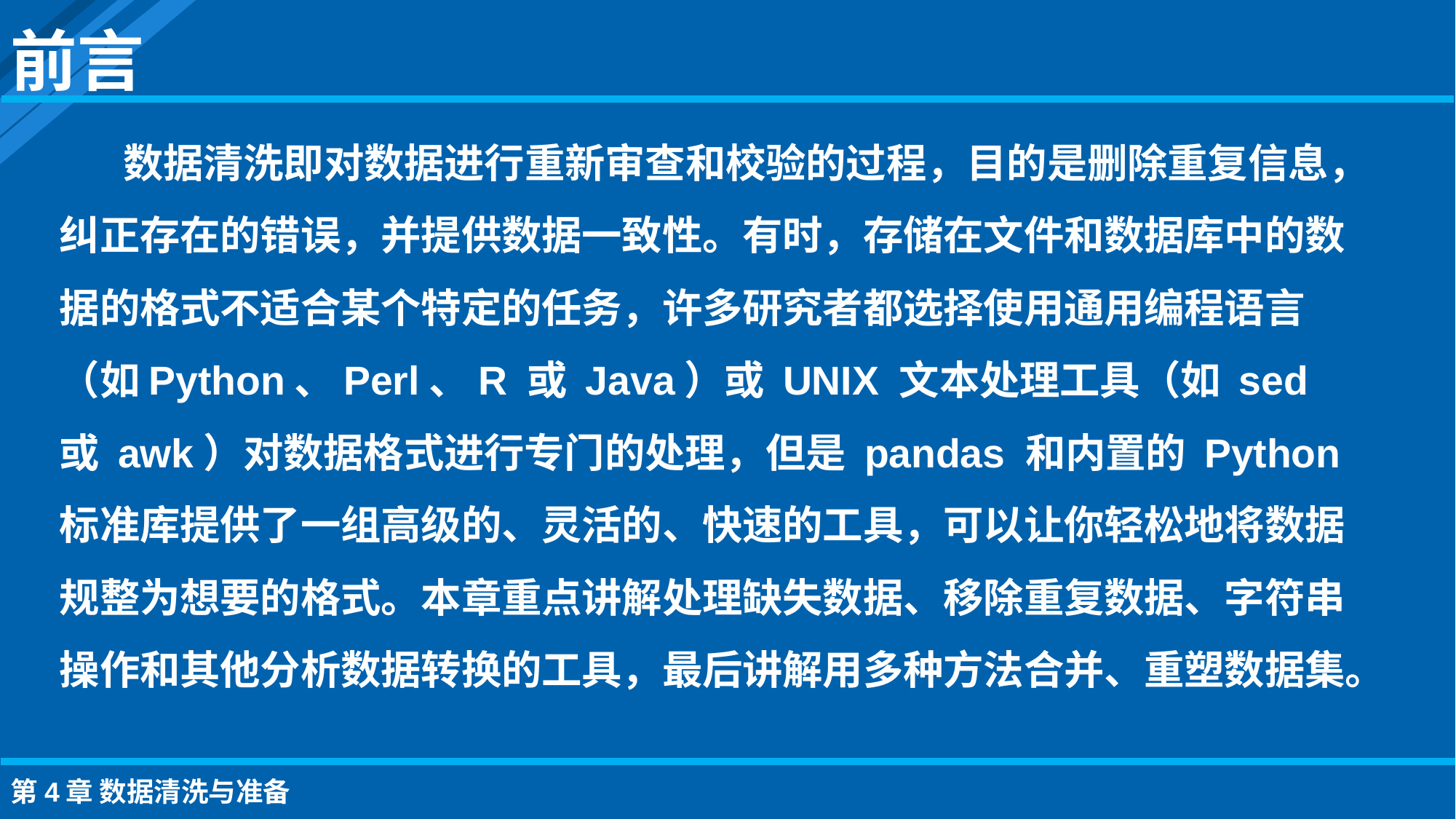

前言

数据清洗即对数据进行重新审查和校验的过程，目的是删除重复信息，纠正存在的错误，并提供数据一致性。有时，存储在文件和数据库中的数据的格式不适合某个特定的任务，许多研究者都选择使用通用编程语言（如Python、Perl、R 或 Java）或 UNIX 文本处理工具（如 sed 或 awk）对数据格式进行专门的处理，但是 pandas 和内置的 Python 标准库提供了一组高级的、灵活的、快速的工具，可以让你轻松地将数据规整为想要的格式。本章重点讲解处理缺失数据、移除重复数据、字符串操作和其他分析数据转换的工具，最后讲解用多种方法合并、重塑数据集。
第4章 数据清洗与准备